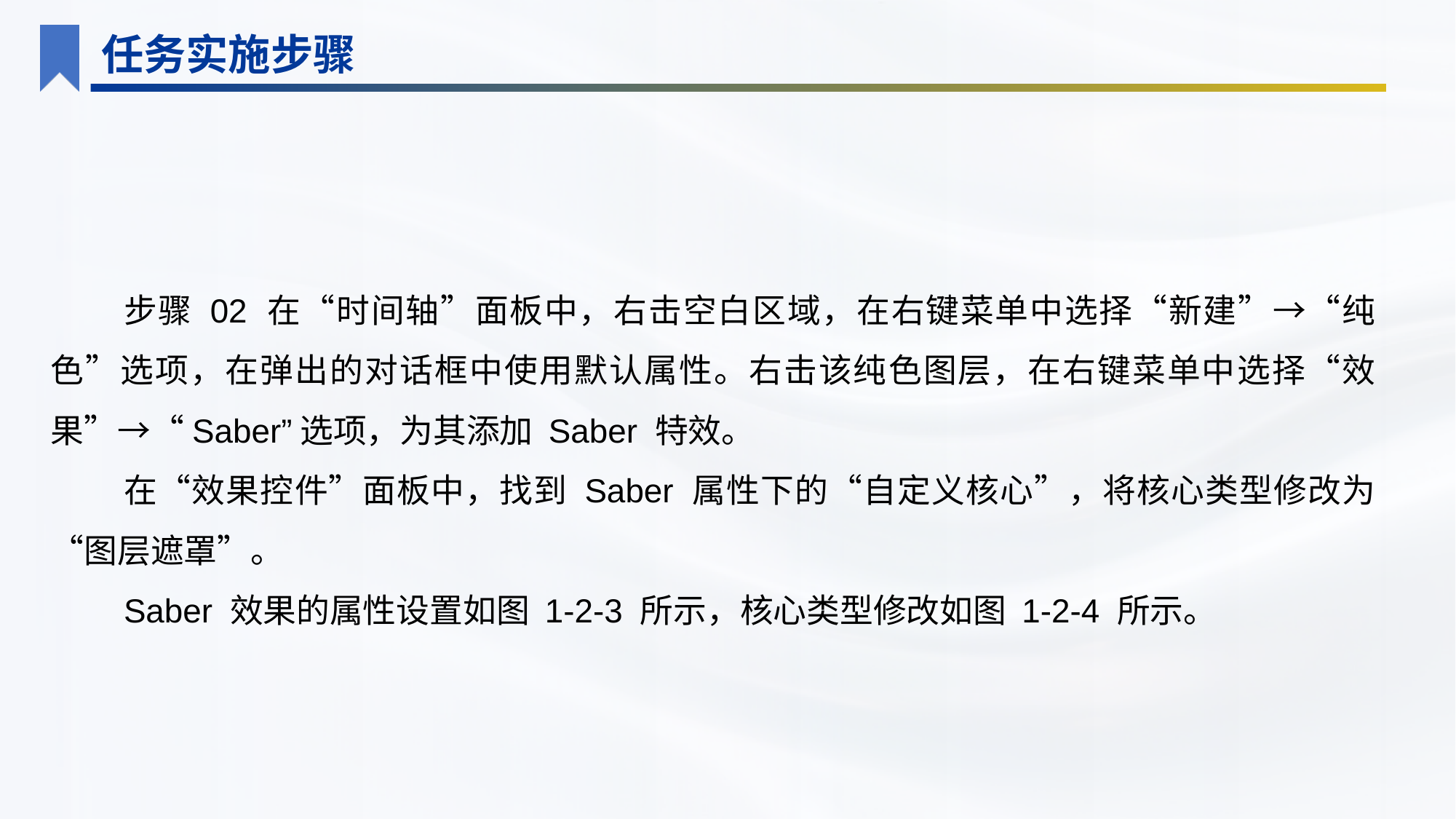

任务实施步骤
步骤 02 在“时间轴”面板中，右击空白区域，在右键菜单中选择“新建”→“纯色”选项，在弹出的对话框中使用默认属性。右击该纯色图层，在右键菜单中选择“效果”→“Saber”选项，为其添加 Saber 特效。
在“效果控件”面板中，找到 Saber 属性下的“自定义核心”，将核心类型修改为“图层遮罩”。
Saber 效果的属性设置如图 1-2-3 所示，核心类型修改如图 1-2-4 所示。